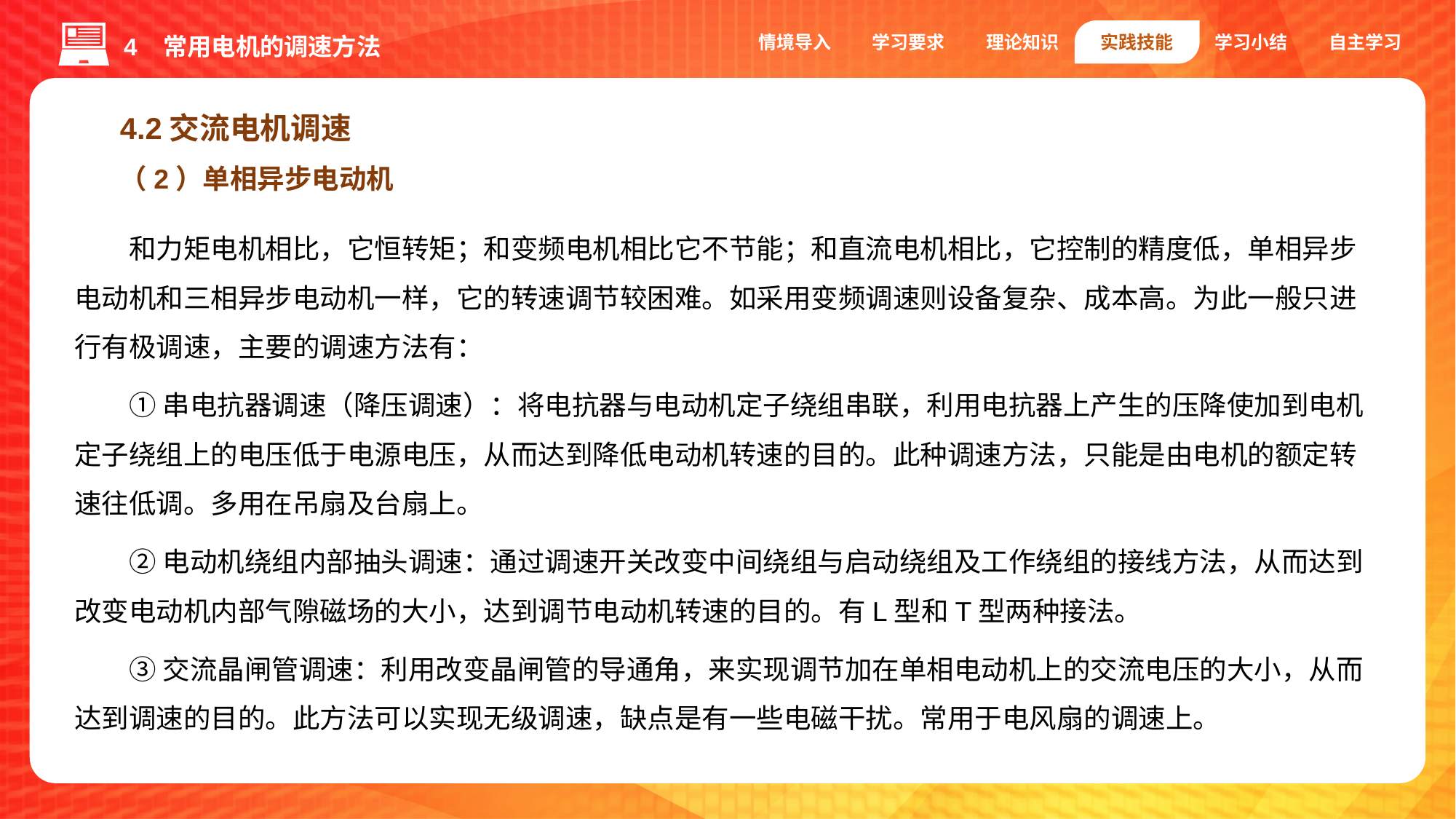

情境导入
学习要求
理论知识
实践技能
学习小结
自主学习

4   常用电机的调速方法
4.2交流电机调速
（2）单相异步电动机
和力矩电机相比，它恒转矩；和变频电机相比它不节能；和直流电机相比，它控制的精度低，单相异步电动机和三相异步电动机一样，它的转速调节较困难。如采用变频调速则设备复杂、成本高。为此一般只进行有极调速，主要的调速方法有：
①串电抗器调速（降压调速）：将电抗器与电动机定子绕组串联，利用电抗器上产生的压降使加到电机定子绕组上的电压低于电源电压，从而达到降低电动机转速的目的。此种调速方法，只能是由电机的额定转速往低调。多用在吊扇及台扇上。
②电动机绕组内部抽头调速：通过调速开关改变中间绕组与启动绕组及工作绕组的接线方法，从而达到改变电动机内部气隙磁场的大小，达到调节电动机转速的目的。有L型和T型两种接法。
③交流晶闸管调速：利用改变晶闸管的导通角，来实现调节加在单相电动机上的交流电压的大小，从而达到调速的目的。此方法可以实现无级调速，缺点是有一些电磁干扰。常用于电风扇的调速上。